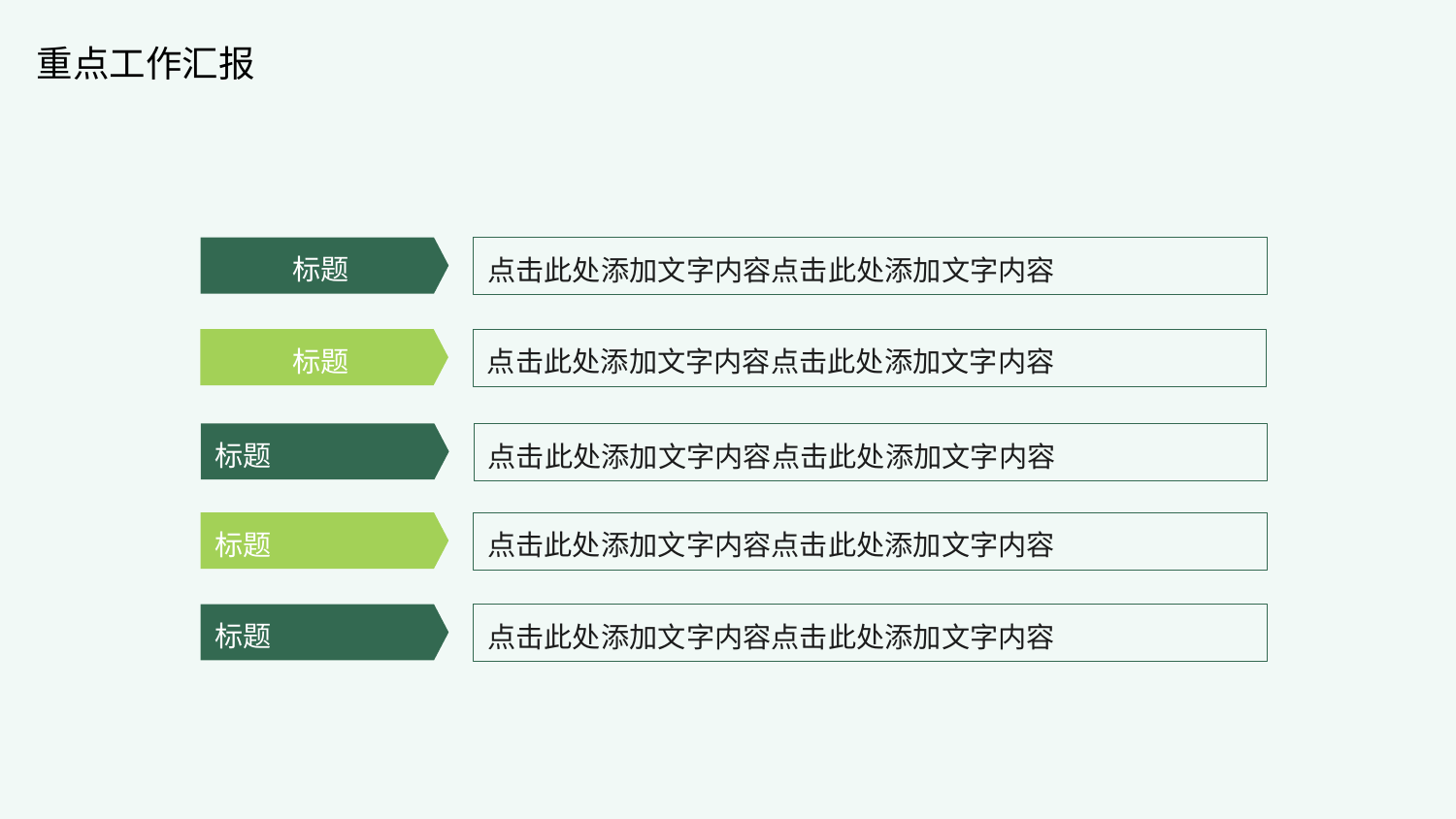

点击此处添加文字内容点击此处添加文字内容
标题
点击此处添加文字内容点击此处添加文字内容
标题
点击此处添加文字内容点击此处添加文字内容
标题
点击此处添加文字内容点击此处添加文字内容
标题
点击此处添加文字内容点击此处添加文字内容
标题